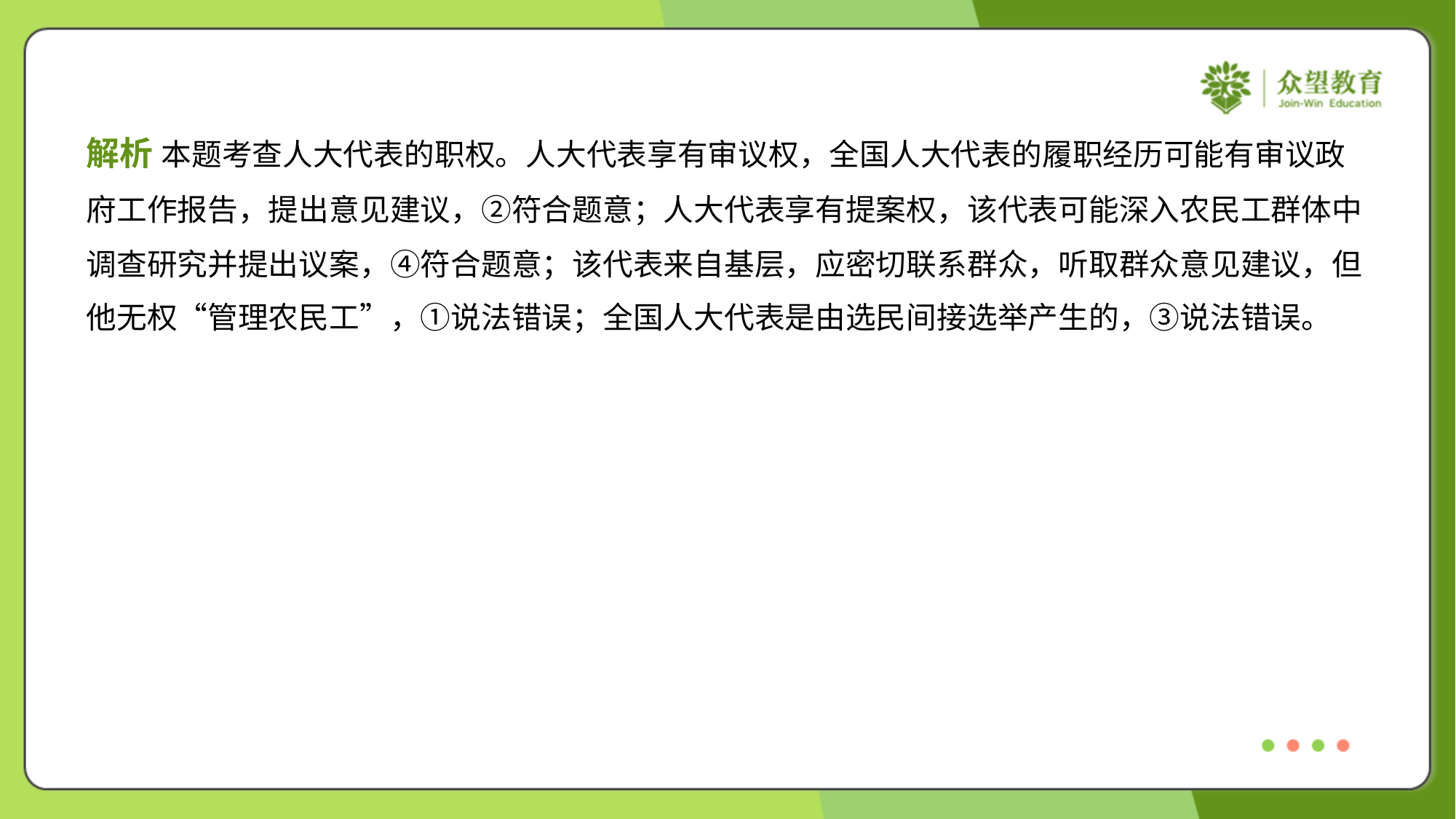

解析 本题考查人大代表的职权。人大代表享有审议权，全国人大代表的履职经历可能有审议政
府工作报告，提出意见建议，②符合题意；人大代表享有提案权，该代表可能深入农民工群体中
调查研究并提出议案，④符合题意；该代表来自基层，应密切联系群众，听取群众意见建议，但
他无权“管理农民工”，①说法错误；全国人大代表是由选民间接选举产生的，③说法错误。